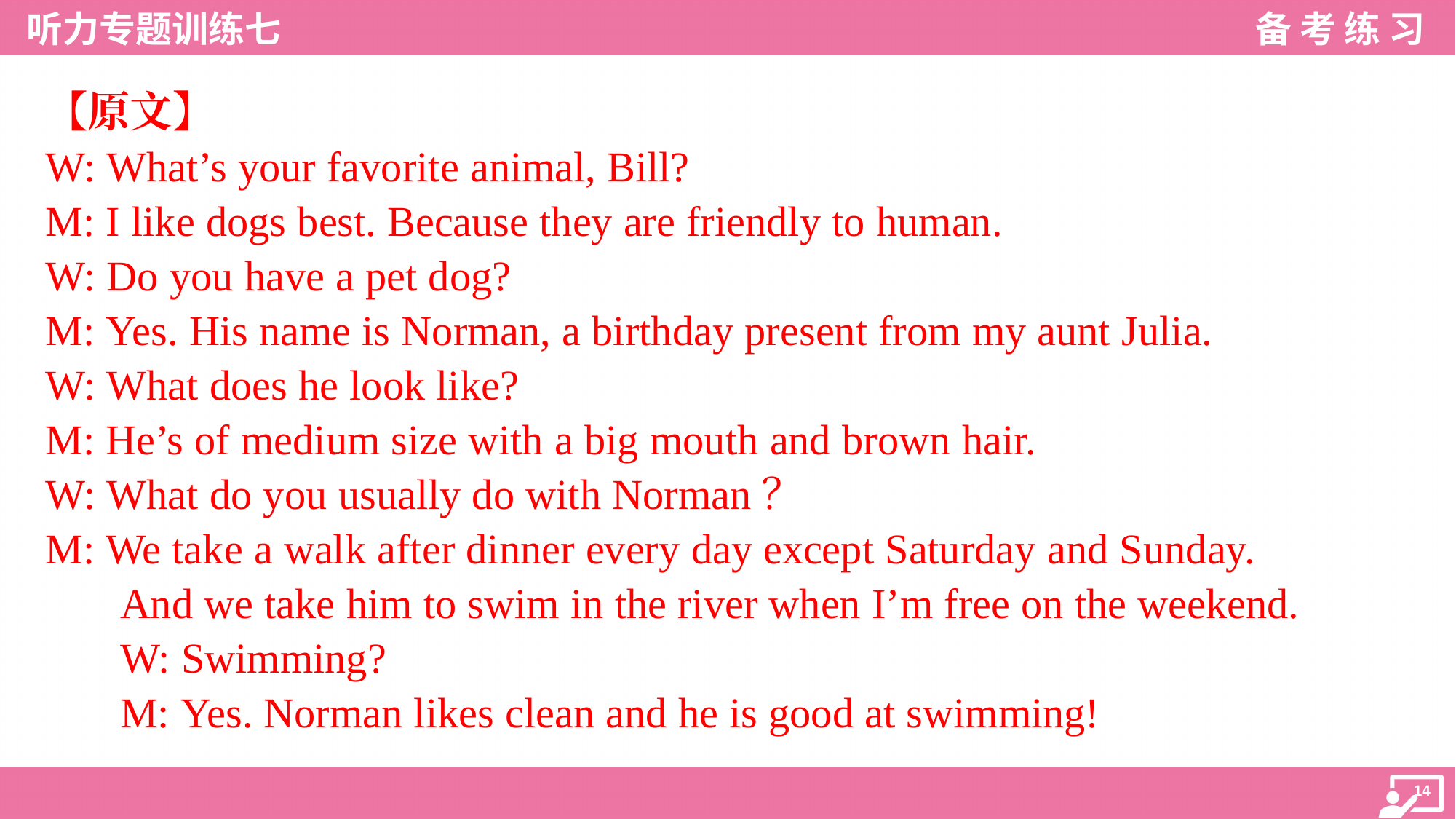

【原文】
W: What’s your favorite animal, Bill?
M: I like dogs best. Because they are friendly to human.
W: Do you have a pet dog?
M: Yes. His name is Norman, a birthday present from my aunt Julia.
W: What does he look like?
M: He’s of medium size with a big mouth and brown hair.
W: What do you usually do with Norman？
M: We take a walk after dinner every day except Saturday and Sunday.
And we take him to swim in the river when I’m free on the weekend.
W: Swimming?
M: Yes. Norman likes clean and he is good at swimming!